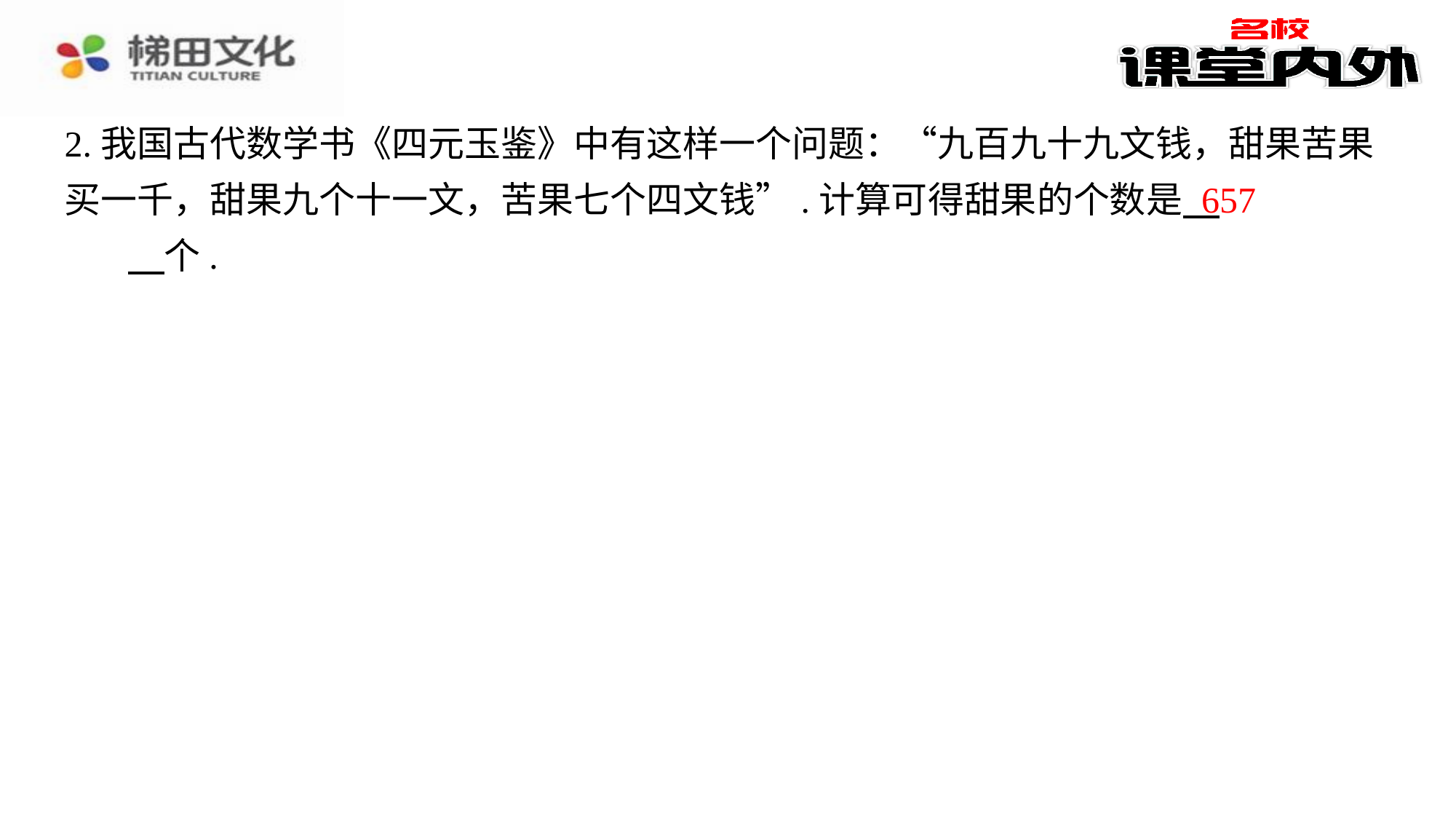

2.我国古代数学书《四元玉鉴》中有这样一个问题：“九百九十九文钱，甜果苦果买一千，甜果九个十一文，苦果七个四文钱”.计算可得甜果的个数是 　657　⁠个.
657